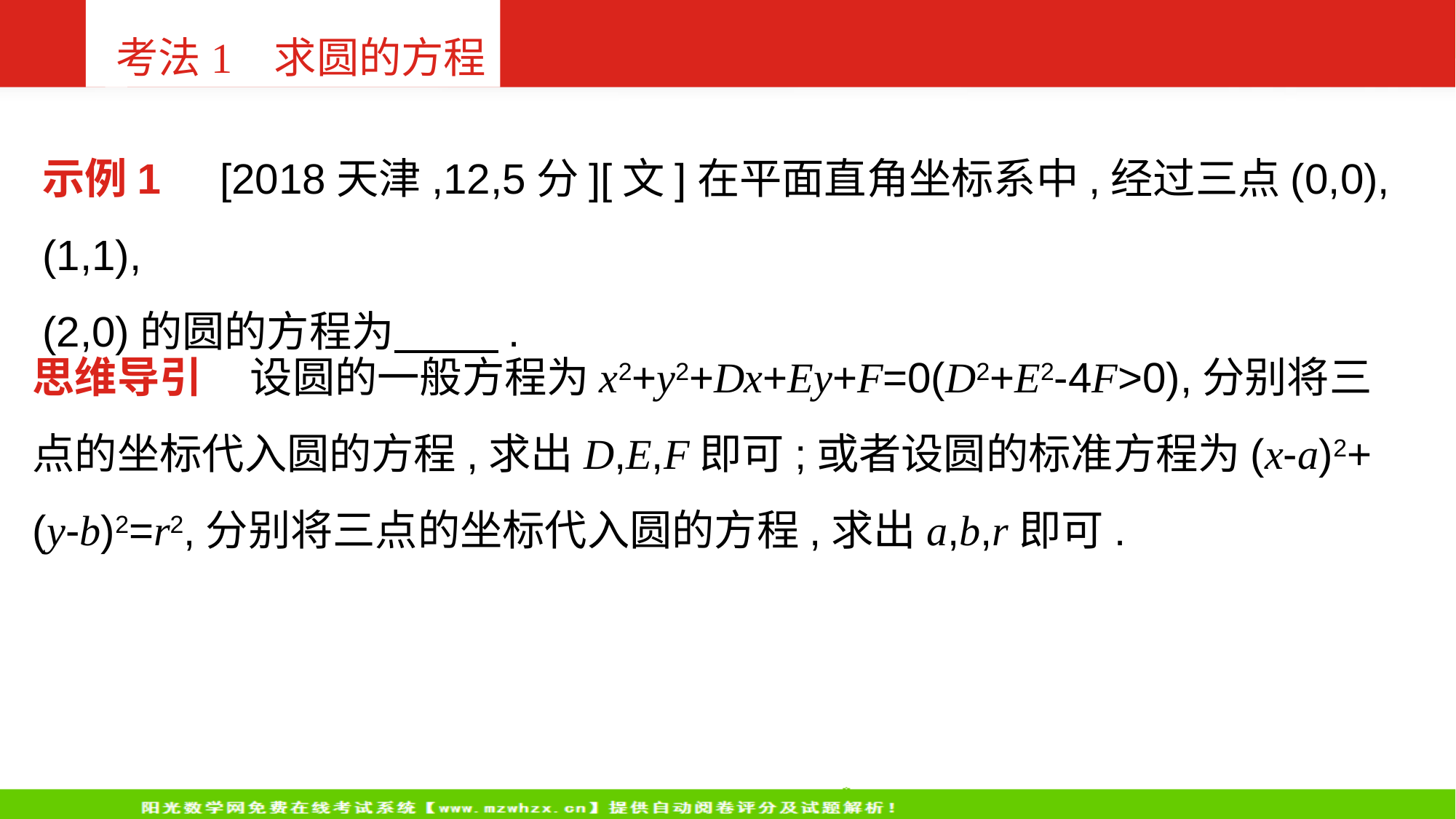

考法1   求圆的方程

示例1     [2018天津,12,5分][文]在平面直角坐标系中,经过三点(0,0),(1,1),
(2,0)的圆的方程为           .
思维导引     设圆的一般方程为x2+y2+Dx+Ey+F=0(D2+E2-4F>0),分别将三点的坐标代入圆的方程,求出D,E,F即可;或者设圆的标准方程为(x-a)2+(y-b)2=r2,分别将三点的坐标代入圆的方程,求出a,b,r即可.